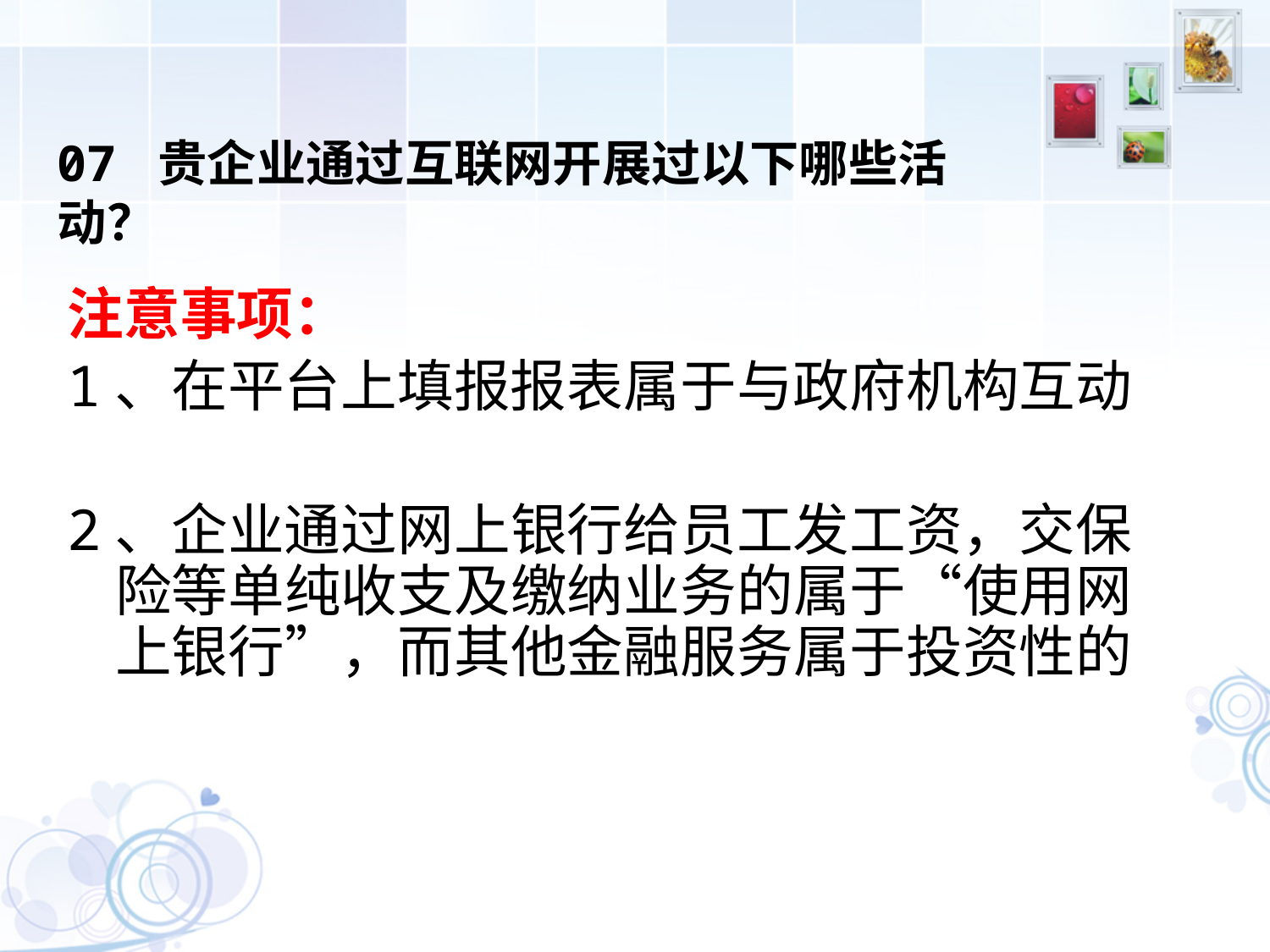

07 贵企业通过互联网开展过以下哪些活动？

注意事项：
1、在平台上填报报表属于与政府机构互动

2、企业通过网上银行给员工发工资，交保险等单纯收支及缴纳业务的属于“使用网上银行”，而其他金融服务属于投资性的